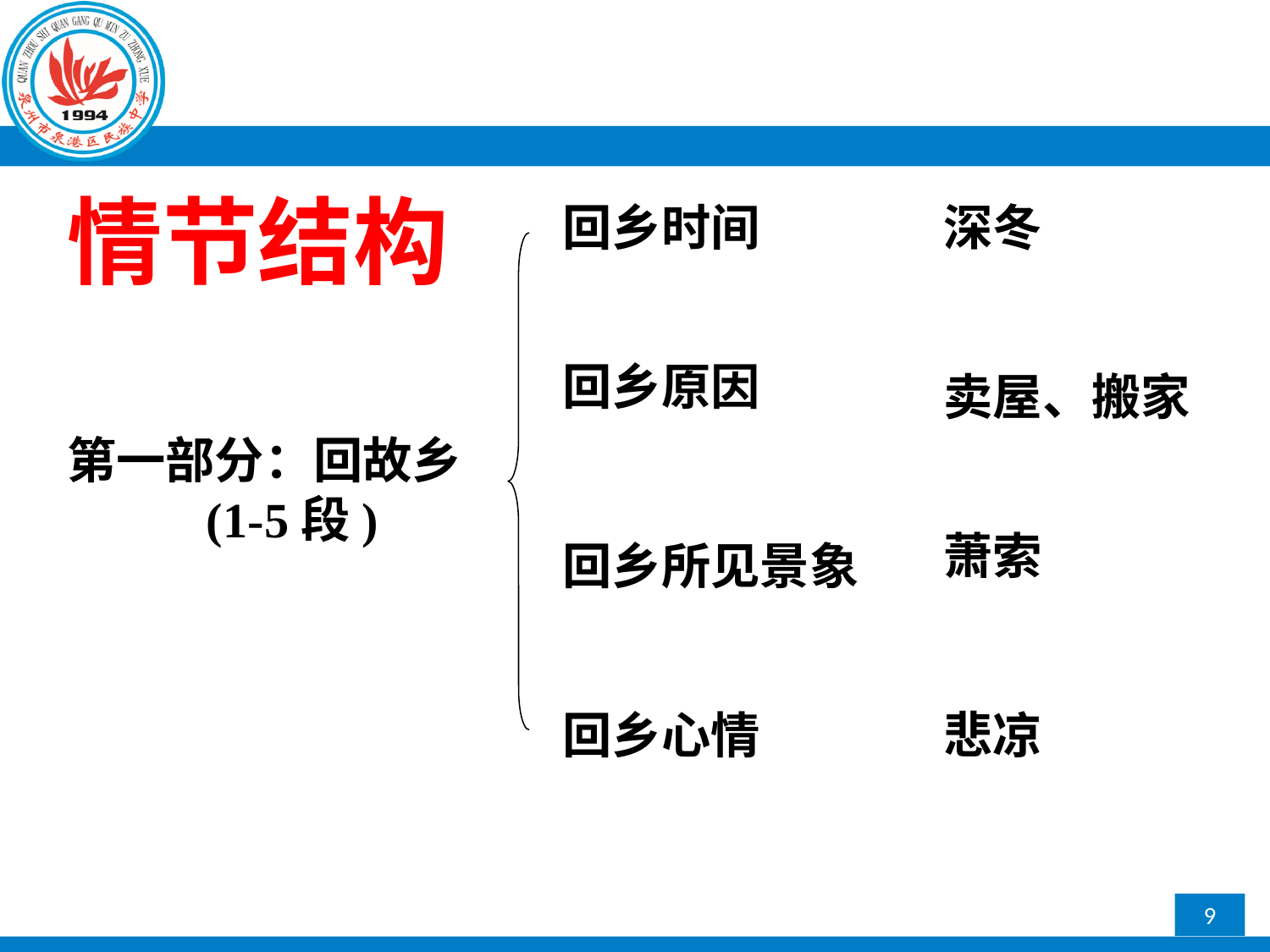

情节结构
回乡时间
深冬

回乡原因
卖屋、搬家
第一部分：回故乡     (1-5段)
萧索
回乡所见景象
回乡心情
悲凉